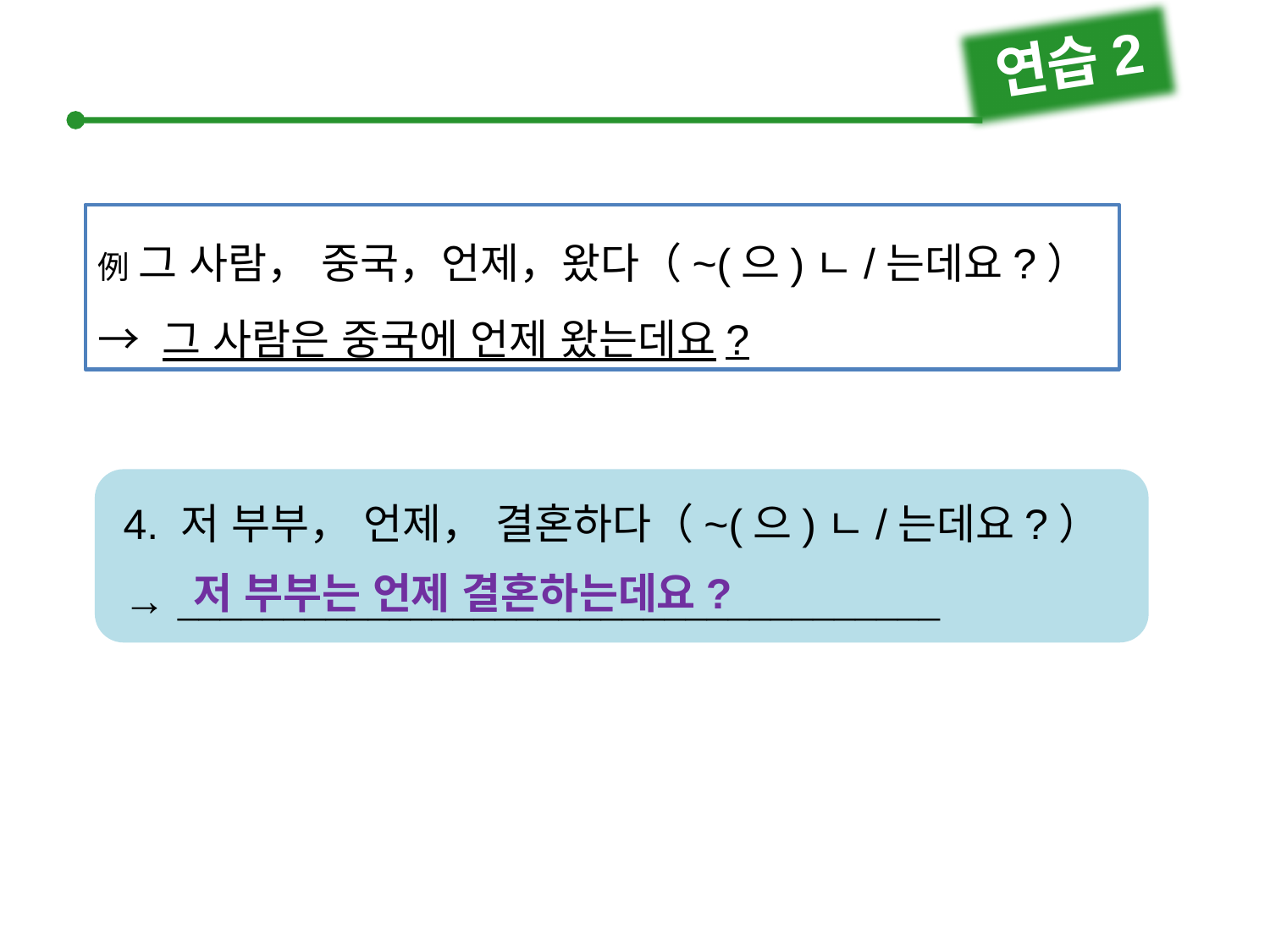

연습2
例 그 사람， 중국，언제，왔다（~(으)ㄴ/는데요?）
→ 그 사람은 중국에 언제 왔는데요?
4. 저 부부， 언제， 결혼하다（~(으)ㄴ/는데요?）
→ ____________________________________

저 부부는 언제 결혼하는데요?